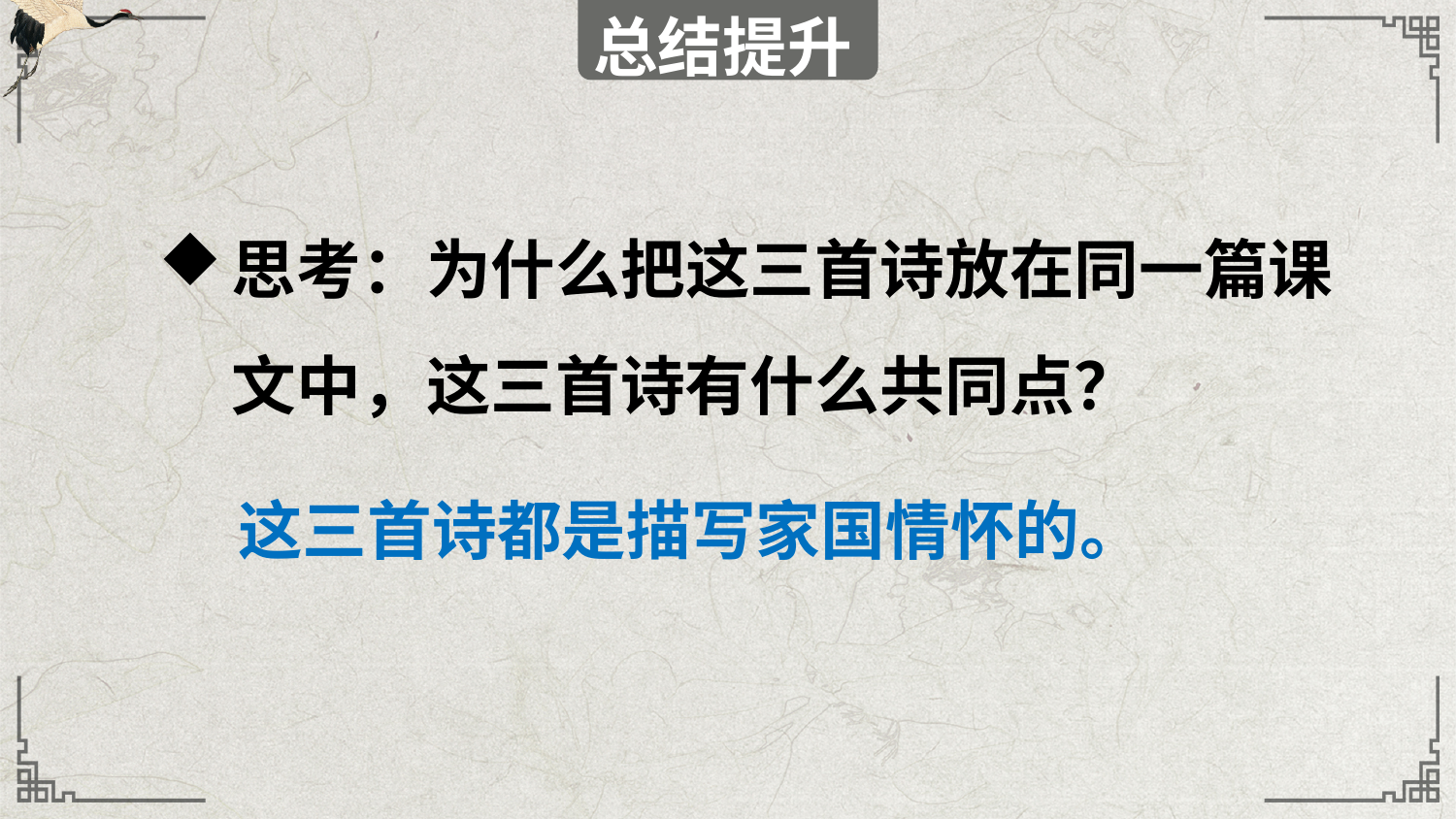

总结提升
思考：为什么把这三首诗放在同一篇课文中，这三首诗有什么共同点？
这三首诗都是描写家国情怀的。